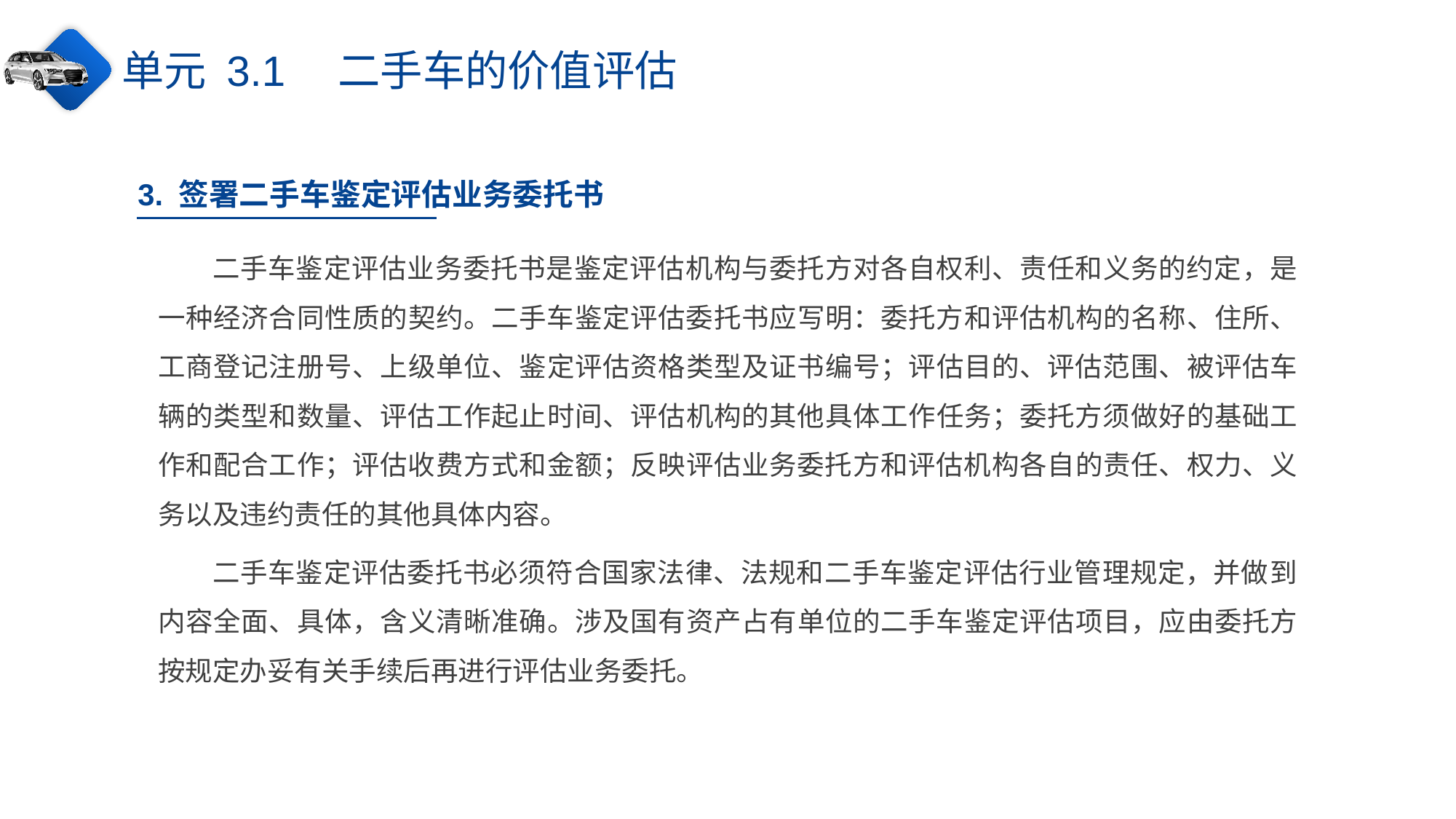

单元 3.1　二手车的价值评估
3. 签署二手车鉴定评估业务委托书
二手车鉴定评估业务委托书是鉴定评估机构与委托方对各自权利、责任和义务的约定，是一种经济合同性质的契约。二手车鉴定评估委托书应写明：委托方和评估机构的名称、住所、工商登记注册号、上级单位、鉴定评估资格类型及证书编号；评估目的、评估范围、被评估车辆的类型和数量、评估工作起止时间、评估机构的其他具体工作任务；委托方须做好的基础工作和配合工作；评估收费方式和金额；反映评估业务委托方和评估机构各自的责任、权力、义务以及违约责任的其他具体内容。
二手车鉴定评估委托书必须符合国家法律、法规和二手车鉴定评估行业管理规定，并做到内容全面、具体，含义清晰准确。涉及国有资产占有单位的二手车鉴定评估项目，应由委托方按规定办妥有关手续后再进行评估业务委托。